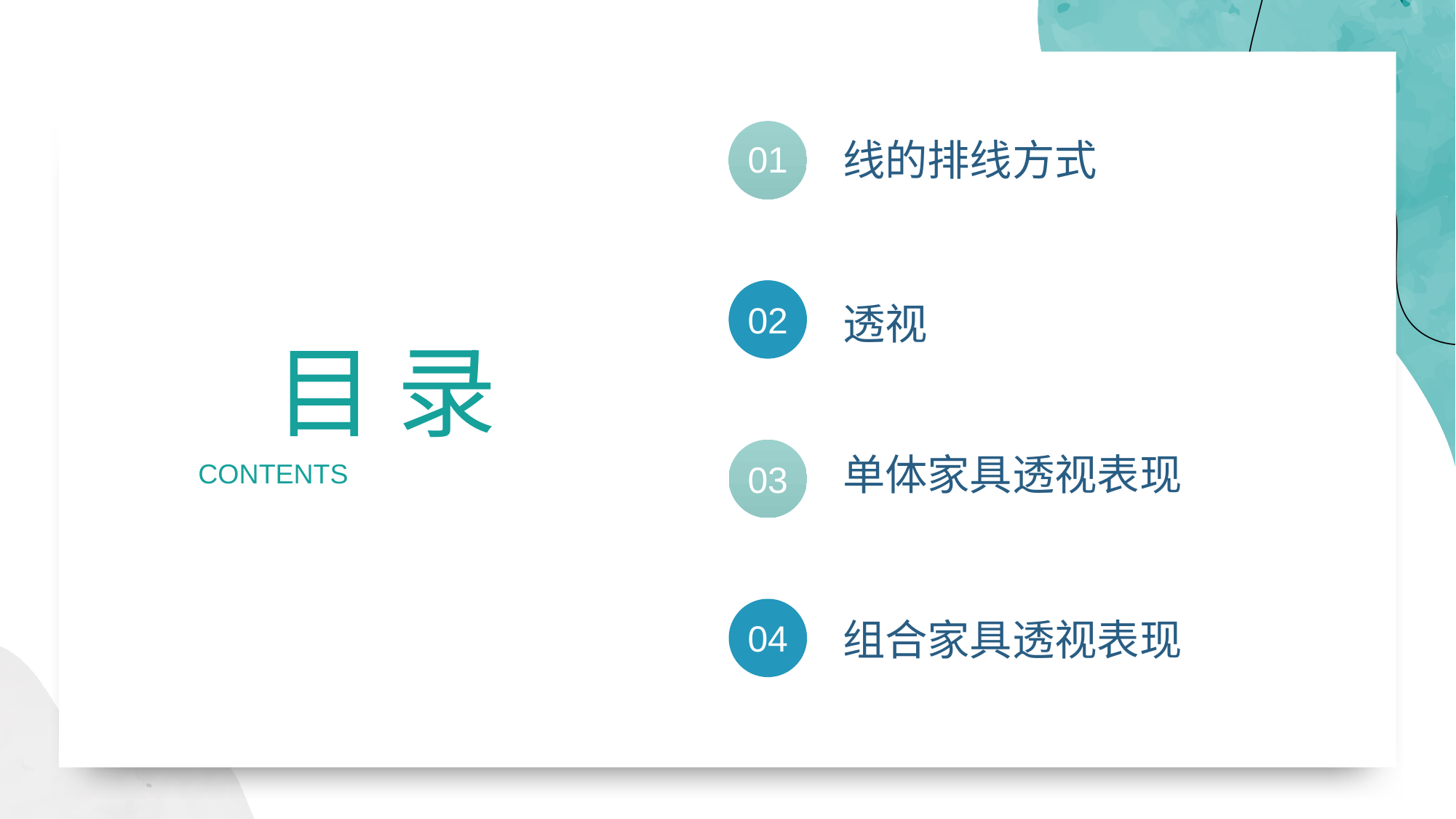

线的排线方式
01

02
透视
目 录
CONTENTS

单体家具透视表现
03

组合家具透视表现
04